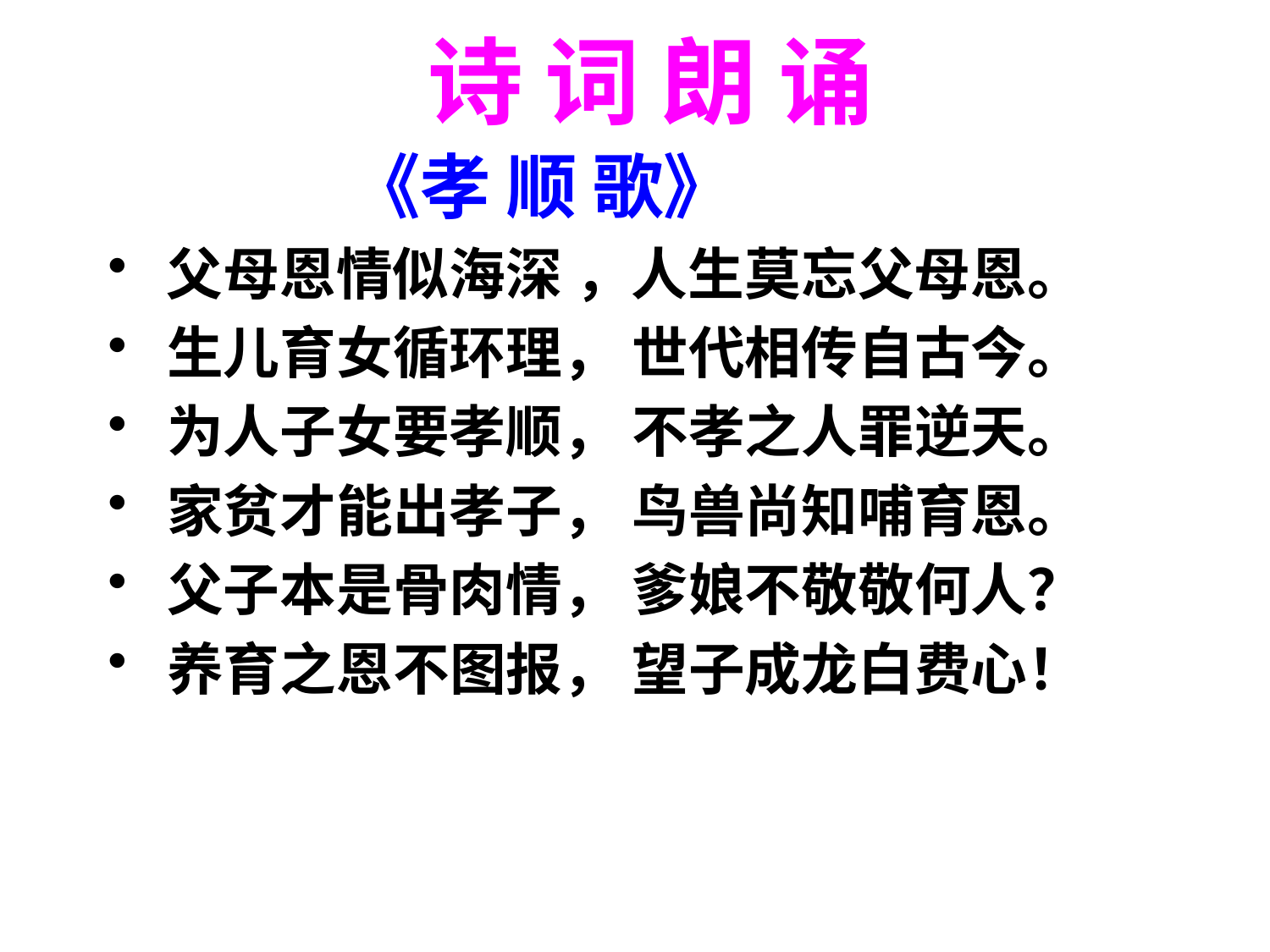

诗 词 朗 诵
                  《孝 顺 歌》
  父母恩情似海深 ，人生莫忘父母恩。
  生儿育女循环理， 世代相传自古今。
  为人子女要孝顺， 不孝之人罪逆天。
  家贫才能出孝子， 鸟兽尚知哺育恩。
  父子本是骨肉情， 爹娘不敬敬何人？
  养育之恩不图报， 望子成龙白费心！